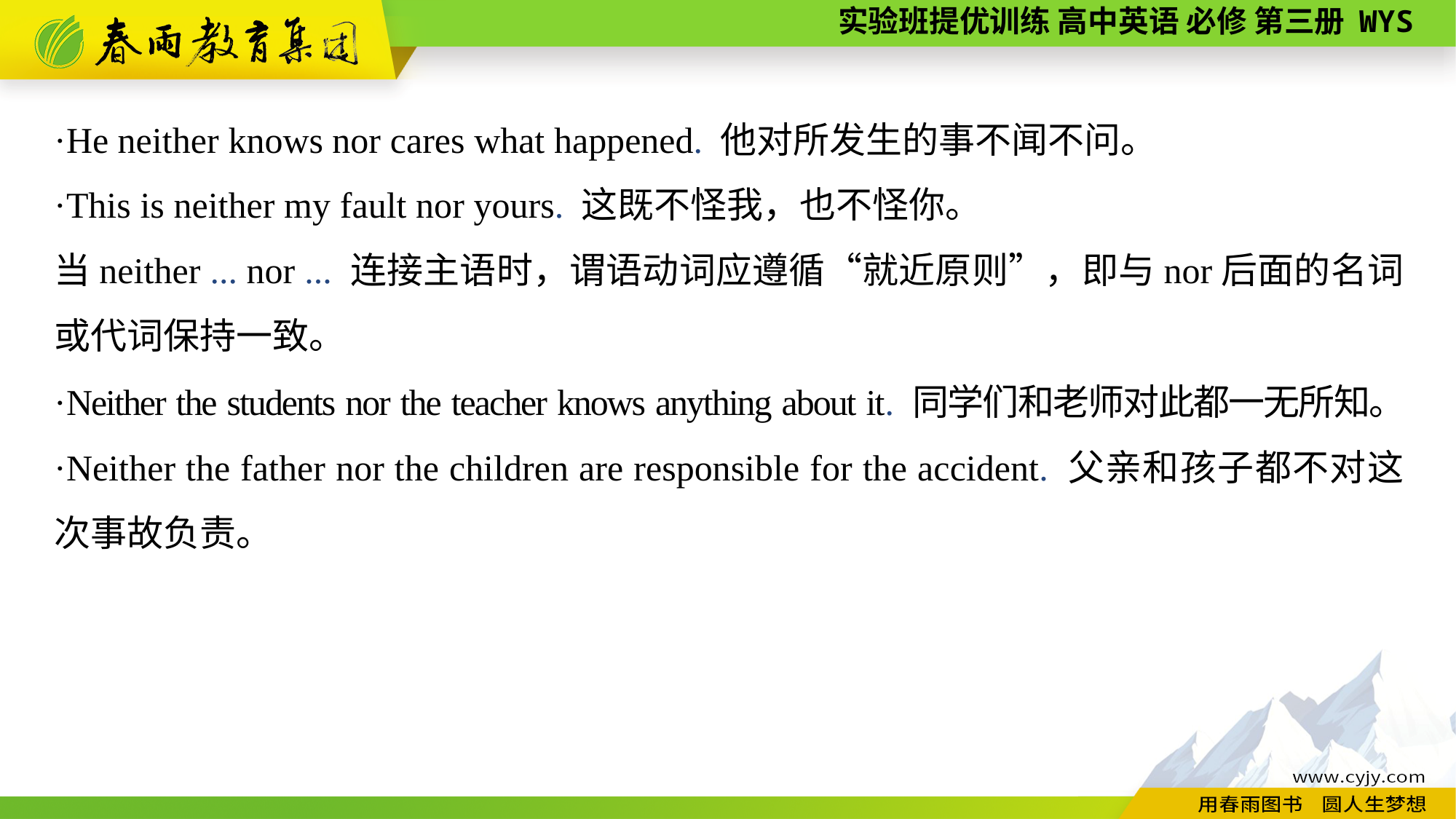

·He neither knows nor cares what happened. 他对所发生的事不闻不问。
·This is neither my fault nor yours. 这既不怪我，也不怪你。
当neither ... nor ... 连接主语时，谓语动词应遵循“就近原则”，即与nor后面的名词或代词保持一致。
·Neither the students nor the teacher knows anything about it. 同学们和老师对此都一无所知。
·Neither the father nor the children are responsible for the accident. 父亲和孩子都不对这次事故负责。